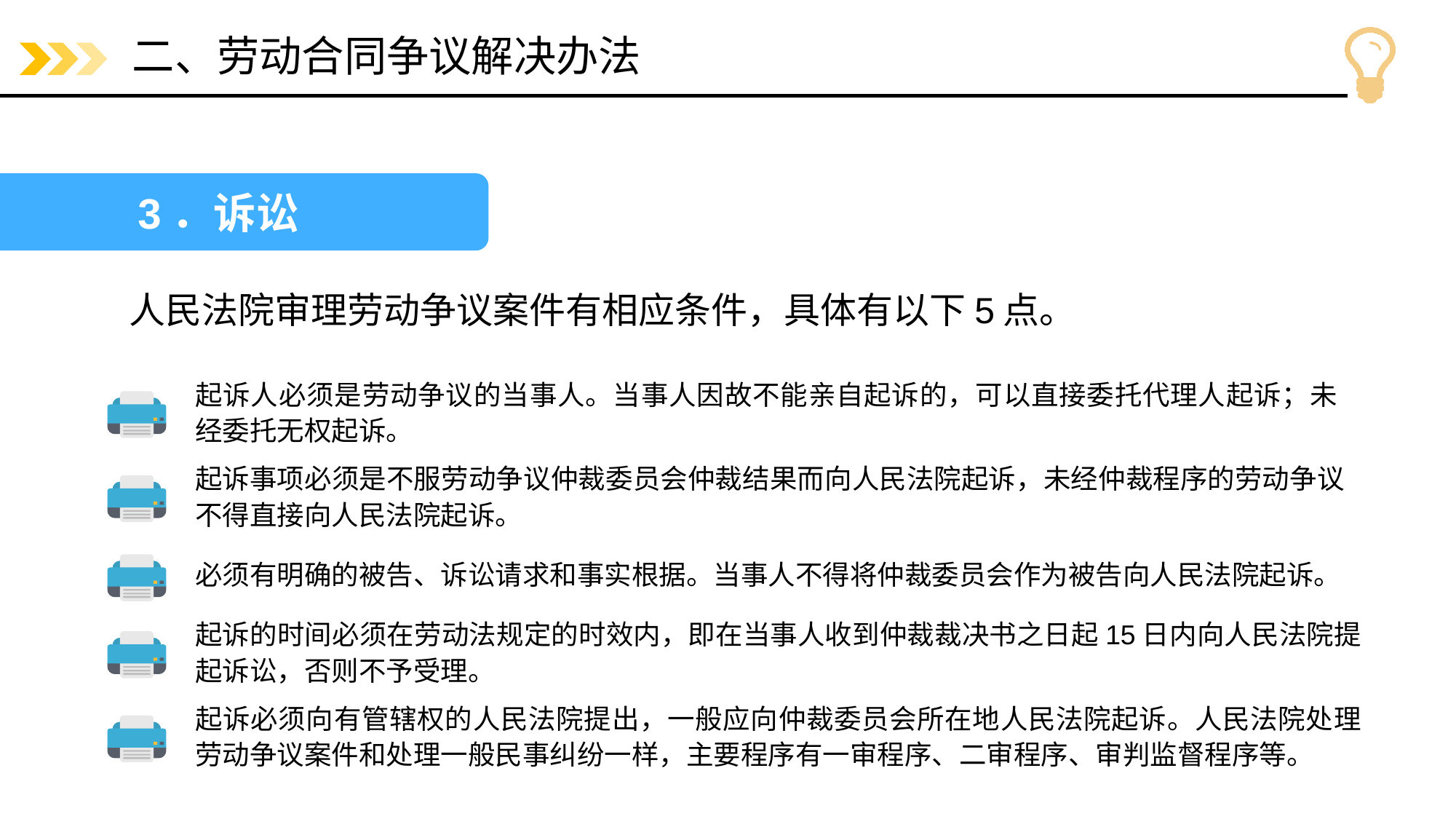

25
# 二、劳动合同争议解决办法
3．诉讼
人民法院审理劳动争议案件有相应条件，具体有以下5点。
起诉人必须是劳动争议的当事人。当事人因故不能亲自起诉的，可以直接委托代理人起诉；未经委托无权起诉。

起诉事项必须是不服劳动争议仲裁委员会仲裁结果而向人民法院起诉，未经仲裁程序的劳动争议不得直接向人民法院起诉。

必须有明确的被告、诉讼请求和事实根据。当事人不得将仲裁委员会作为被告向人民法院起诉。

起诉的时间必须在劳动法规定的时效内，即在当事人收到仲裁裁决书之日起15日内向人民法院提起诉讼，否则不予受理。

起诉必须向有管辖权的人民法院提出，一般应向仲裁委员会所在地人民法院起诉。人民法院处理劳动争议案件和处理一般民事纠纷一样，主要程序有一审程序、二审程序、审判监督程序等。